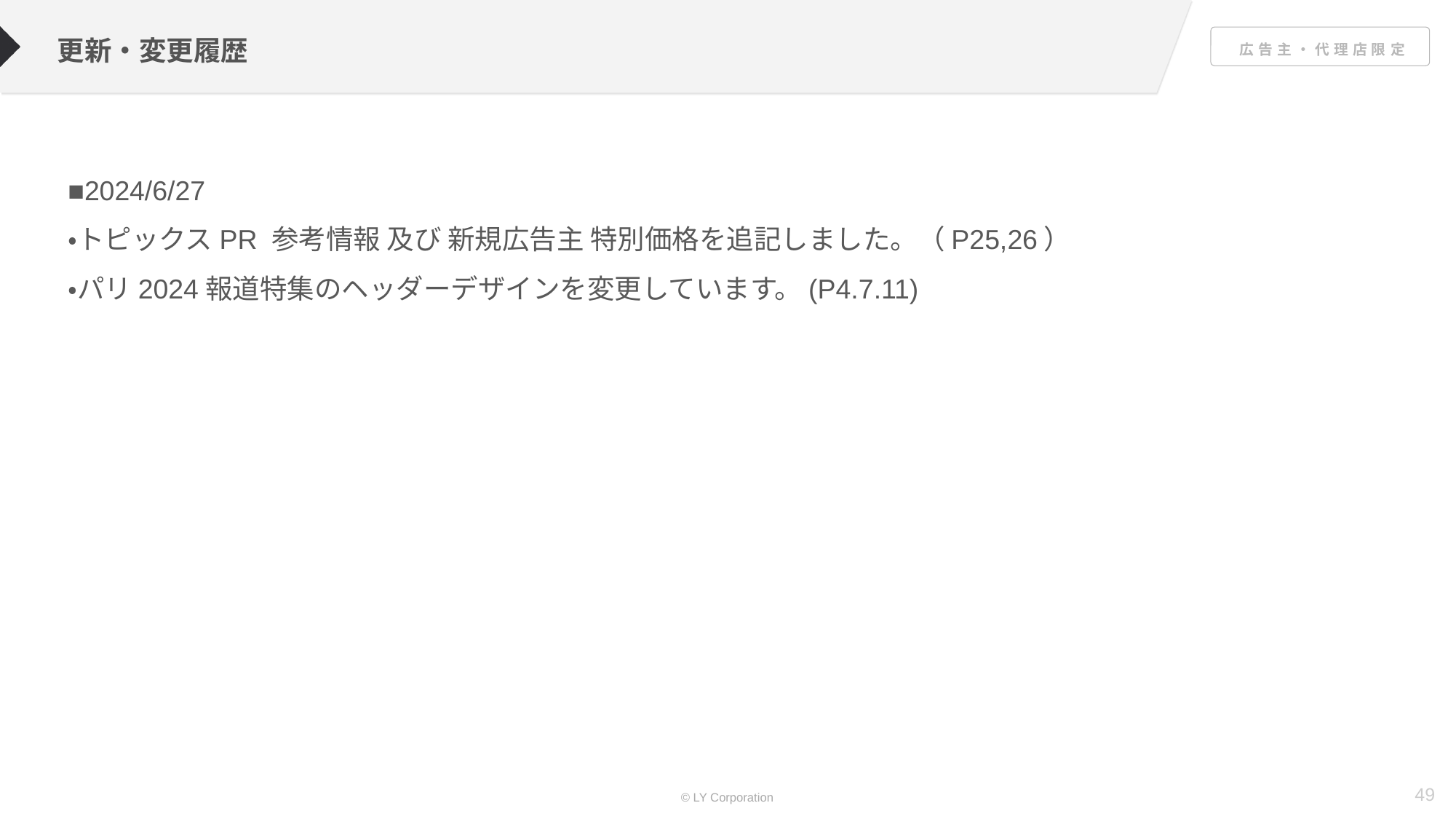

更新・変更履歴
■2024/6/27
・トピックスPR 参考情報 及び 新規広告主 特別価格を追記しました。（P25,26）
・パリ2024報道特集のヘッダーデザインを変更しています。(P4.7.11)